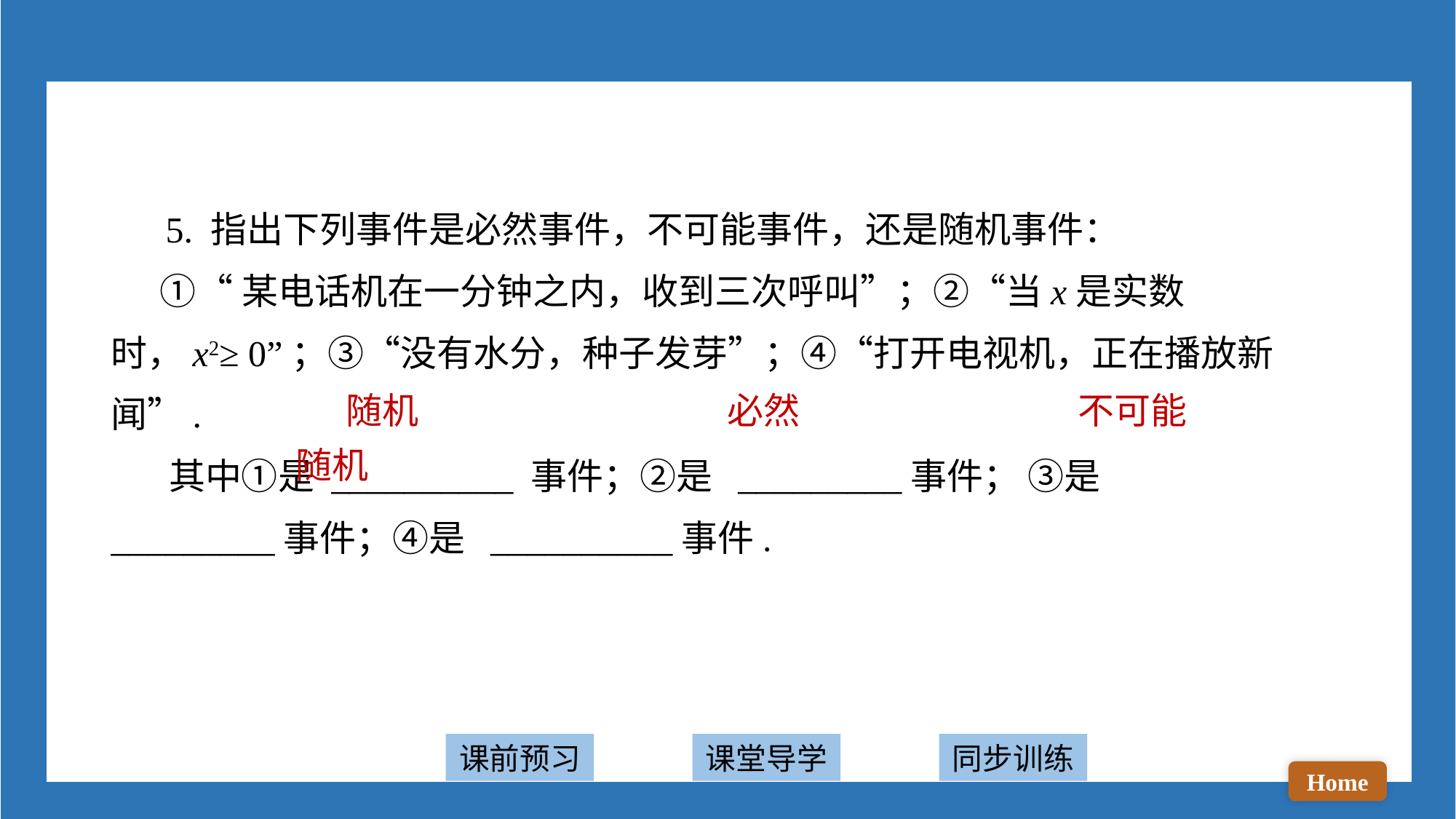

5. 指出下列事件是必然事件，不可能事件，还是随机事件：
      ①“某电话机在一分钟之内，收到三次呼叫”；②“当x是实数时，x2≥ 0”；③“没有水分，种子发芽”；④“打开电视机，正在播放新闻”.
      其中①是 __________ 事件；②是  _________事件； ③是  _________事件；④是  __________事件.
随机
不可能
必然
随机